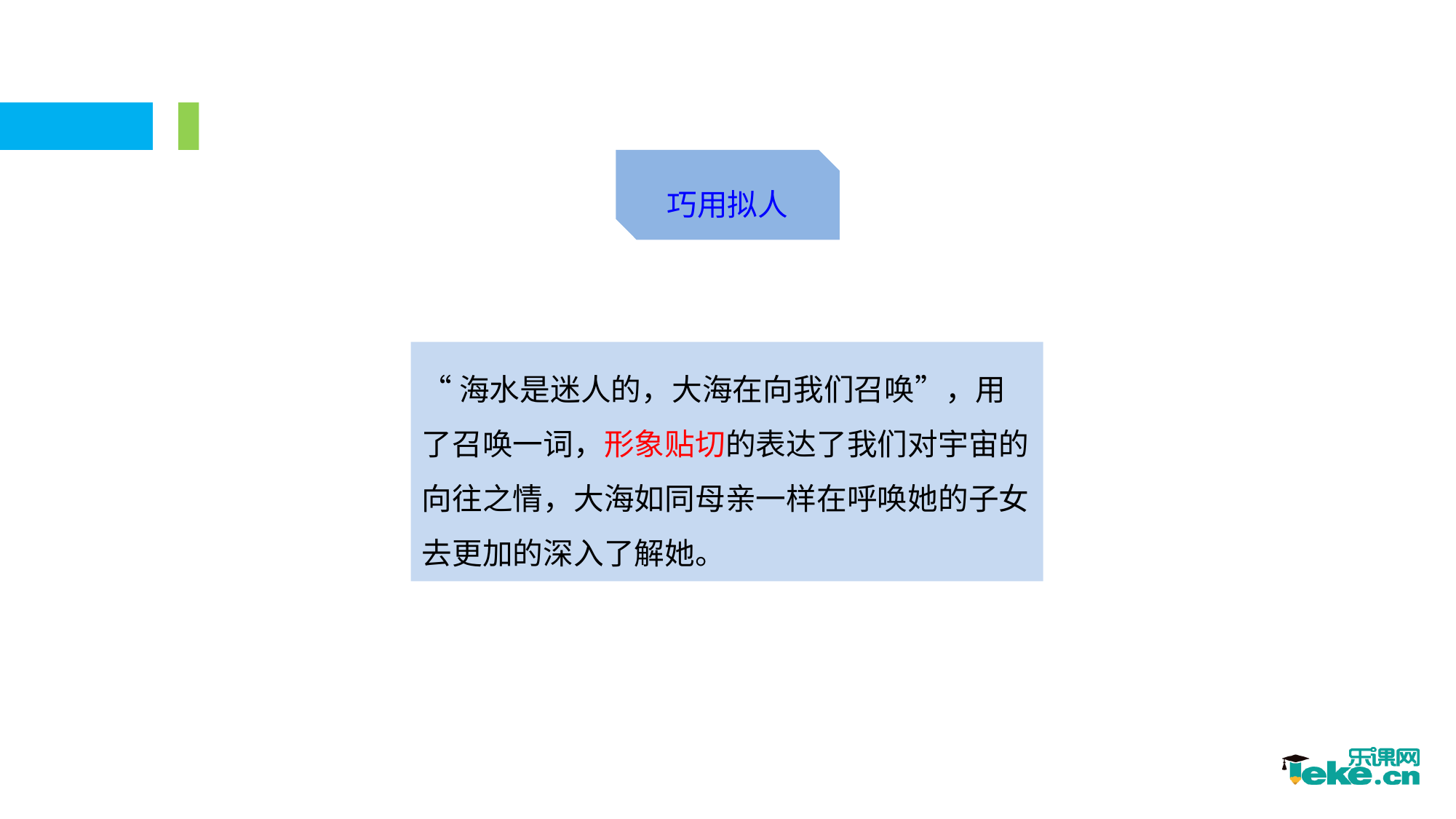

巧用拟人
“海水是迷人的，大海在向我们召唤”，用了召唤一词，形象贴切的表达了我们对宇宙的向往之情，大海如同母亲一样在呼唤她的子女去更加的深入了解她。